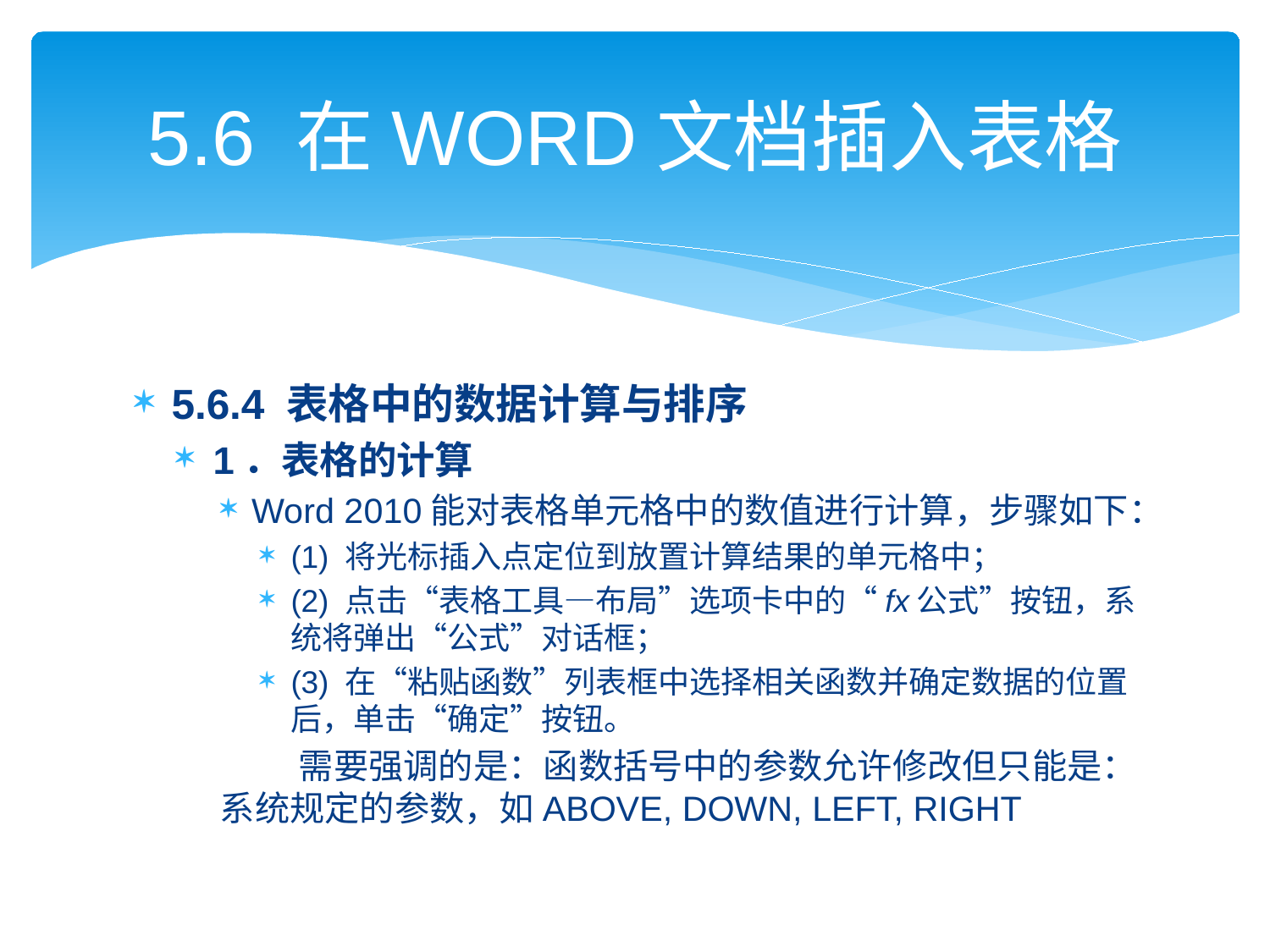

# 5.6 在WORD文档插入表格
5.6.4 表格中的数据计算与排序
1．表格的计算
Word 2010能对表格单元格中的数值进行计算，步骤如下：
(1) 将光标插入点定位到放置计算结果的单元格中；
(2) 点击“表格工具—布局”选项卡中的“fx公式”按钮，系统将弹出“公式”对话框；
(3) 在“粘贴函数”列表框中选择相关函数并确定数据的位置后，单击“确定”按钮。
         需要强调的是：函数括号中的参数允许修改但只能是：系统规定的参数，如ABOVE, DOWN, LEFT, RIGHT